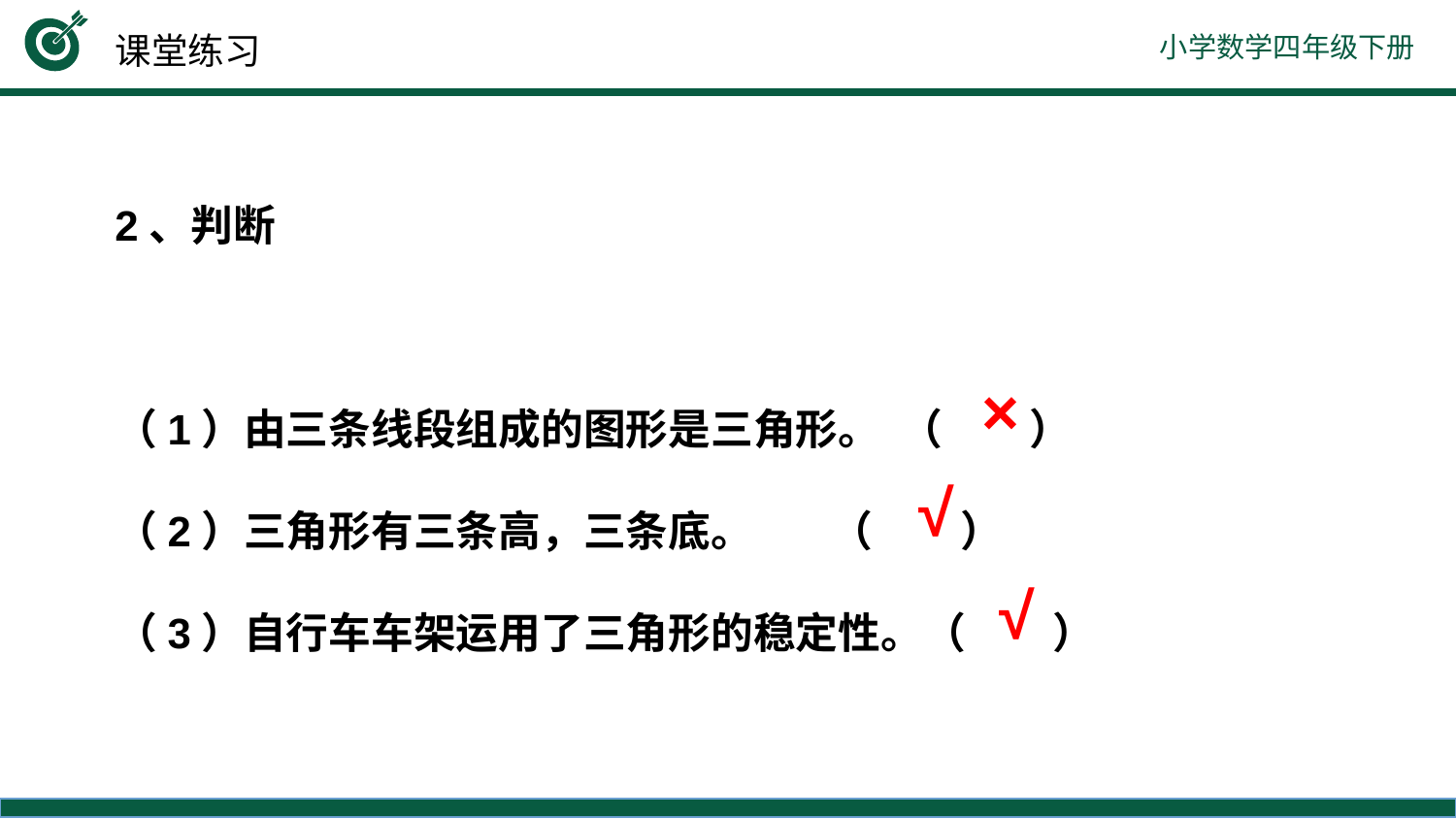

课堂练习
2、判断

（1）由三条线段组成的图形是三角形。  （         ）
（2）三角形有三条高，三条底。        （         ）
（3）自行车车架运用了三角形的稳定性。（         ）
×
√
√